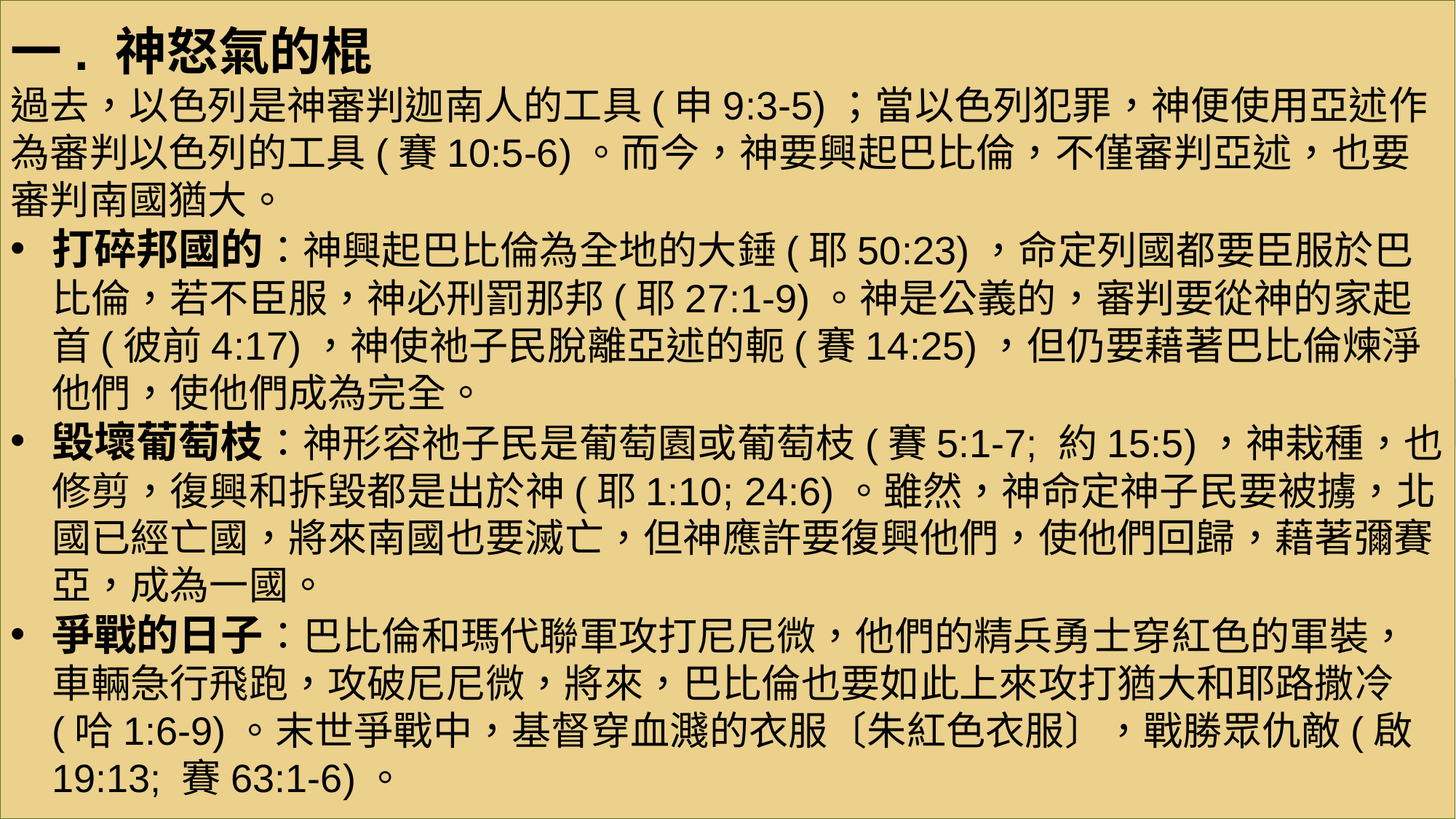

一. 神怒氣的棍
過去，以色列是神審判迦南人的工具(申9:3-5)；當以色列犯罪，神便使用亞述作為審判以色列的工具(賽10:5-6)。而今，神要興起巴比倫，不僅審判亞述，也要審判南國猶大。
打碎邦國的：神興起巴比倫為全地的大錘(耶50:23)，命定列國都要臣服於巴比倫，若不臣服，神必刑罰那邦(耶27:1-9)。神是公義的，審判要從神的家起首(彼前4:17)，神使祂子民脫離亞述的軛(賽14:25)，但仍要藉著巴比倫煉淨他們，使他們成為完全。
毀壞葡萄枝：神形容祂子民是葡萄園或葡萄枝(賽5:1-7; 約15:5)，神栽種，也修剪，復興和拆毀都是出於神(耶1:10; 24:6)。雖然，神命定神子民要被擄，北國已經亡國，將來南國也要滅亡，但神應許要復興他們，使他們回歸，藉著彌賽亞，成為一國。
爭戰的日子：巴比倫和瑪代聯軍攻打尼尼微，他們的精兵勇士穿紅色的軍裝，車輛急行飛跑，攻破尼尼微，將來，巴比倫也要如此上來攻打猶大和耶路撒冷(哈1:6-9)。末世爭戰中，基督穿血濺的衣服〔朱紅色衣服〕，戰勝眾仇敵(啟19:13; 賽63:1-6)。
#